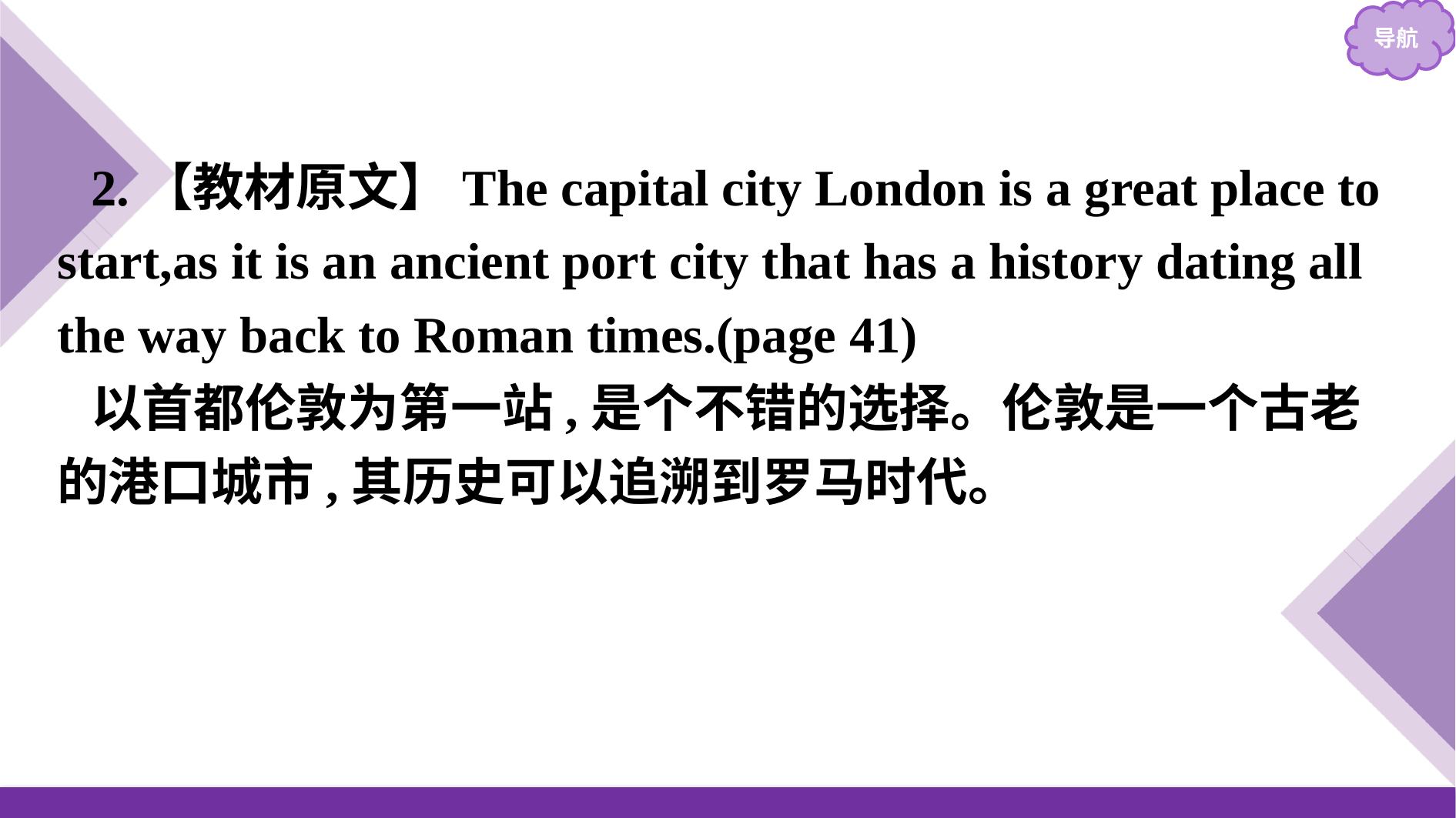

2.【教材原文】The capital city London is a great place to start,as it is an ancient port city that has a history dating all the way back to Roman times.(page 41)
以首都伦敦为第一站,是个不错的选择。伦敦是一个古老的港口城市,其历史可以追溯到罗马时代。